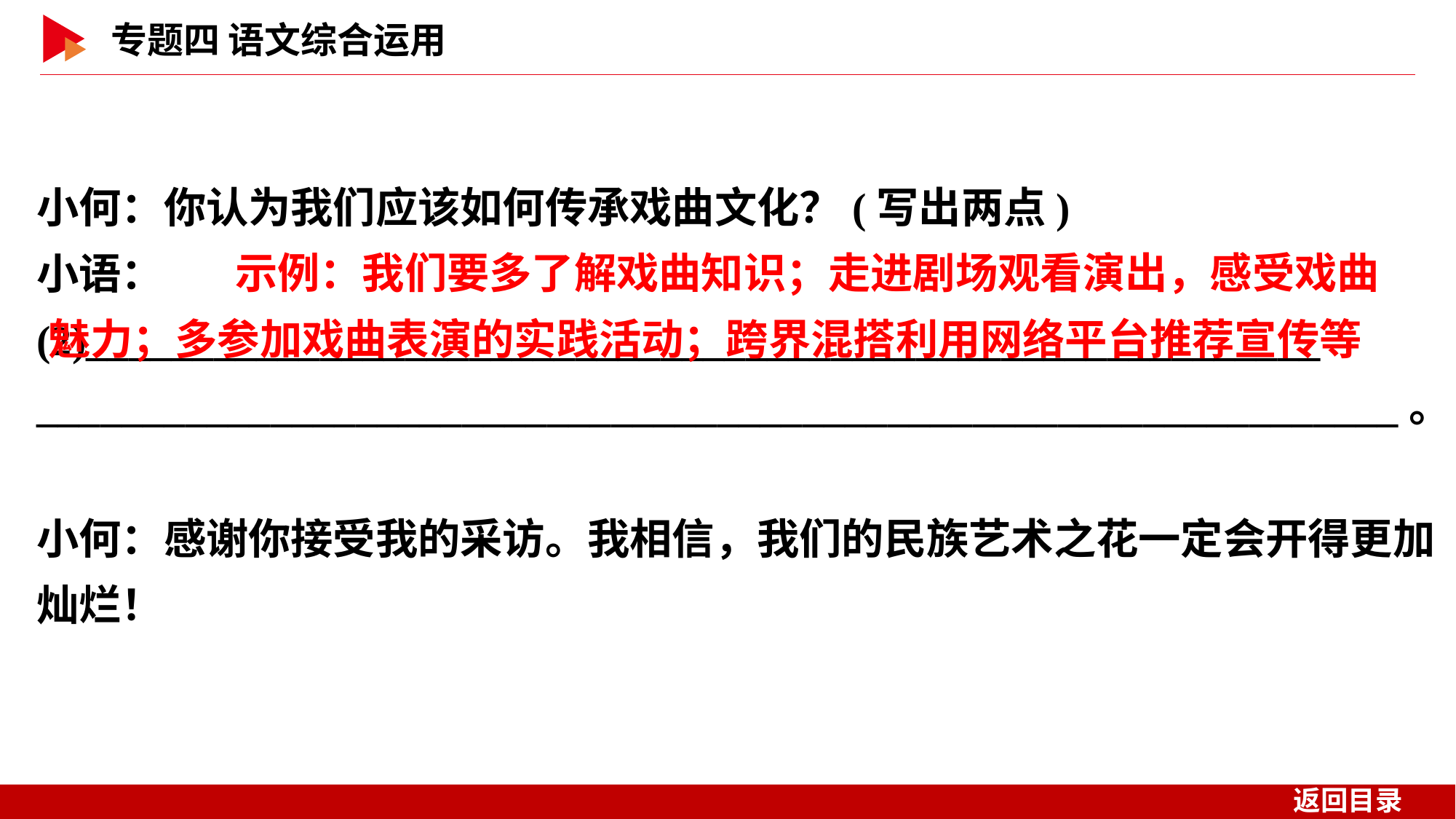

小何：你认为我们应该如何传承戏曲文化？(写出两点)
小语：(2)__________________________________________________________
________________________________________________________________。
小何：感谢你接受我的采访。我相信，我们的民族艺术之花一定会开得更加灿烂！
　               示例：我们要多了解戏曲知识；走进剧场观看演出，感受戏曲
魅力；多参加戏曲表演的实践活动；跨界混搭利用网络平台推荐宣传等